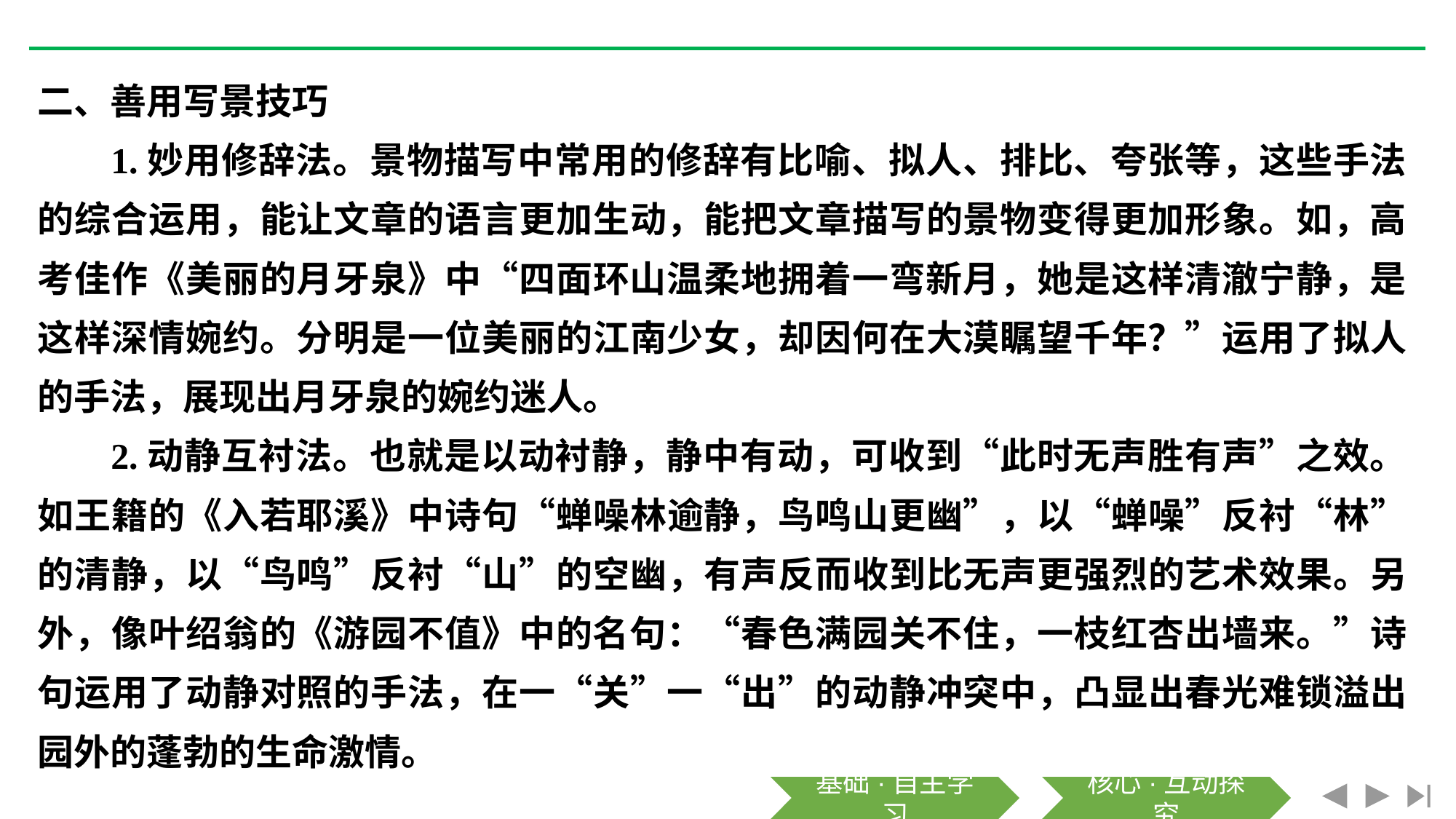

二、善用写景技巧
1.妙用修辞法。景物描写中常用的修辞有比喻、拟人、排比、夸张等，这些手法的综合运用，能让文章的语言更加生动，能把文章描写的景物变得更加形象。如，高考佳作《美丽的月牙泉》中“四面环山温柔地拥着一弯新月，她是这样清澈宁静，是这样深情婉约。分明是一位美丽的江南少女，却因何在大漠瞩望千年？”运用了拟人的手法，展现出月牙泉的婉约迷人。
2.动静互衬法。也就是以动衬静，静中有动，可收到“此时无声胜有声”之效。如王籍的《入若耶溪》中诗句“蝉噪林逾静，鸟鸣山更幽”，以“蝉噪”反衬“林”的清静，以“鸟鸣”反衬“山”的空幽，有声反而收到比无声更强烈的艺术效果。另外，像叶绍翁的《游园不值》中的名句：“春色满园关不住，一枝红杏出墙来。”诗句运用了动静对照的手法，在一“关”一“出”的动静冲突中，凸显出春光难锁溢出园外的蓬勃的生命激情。